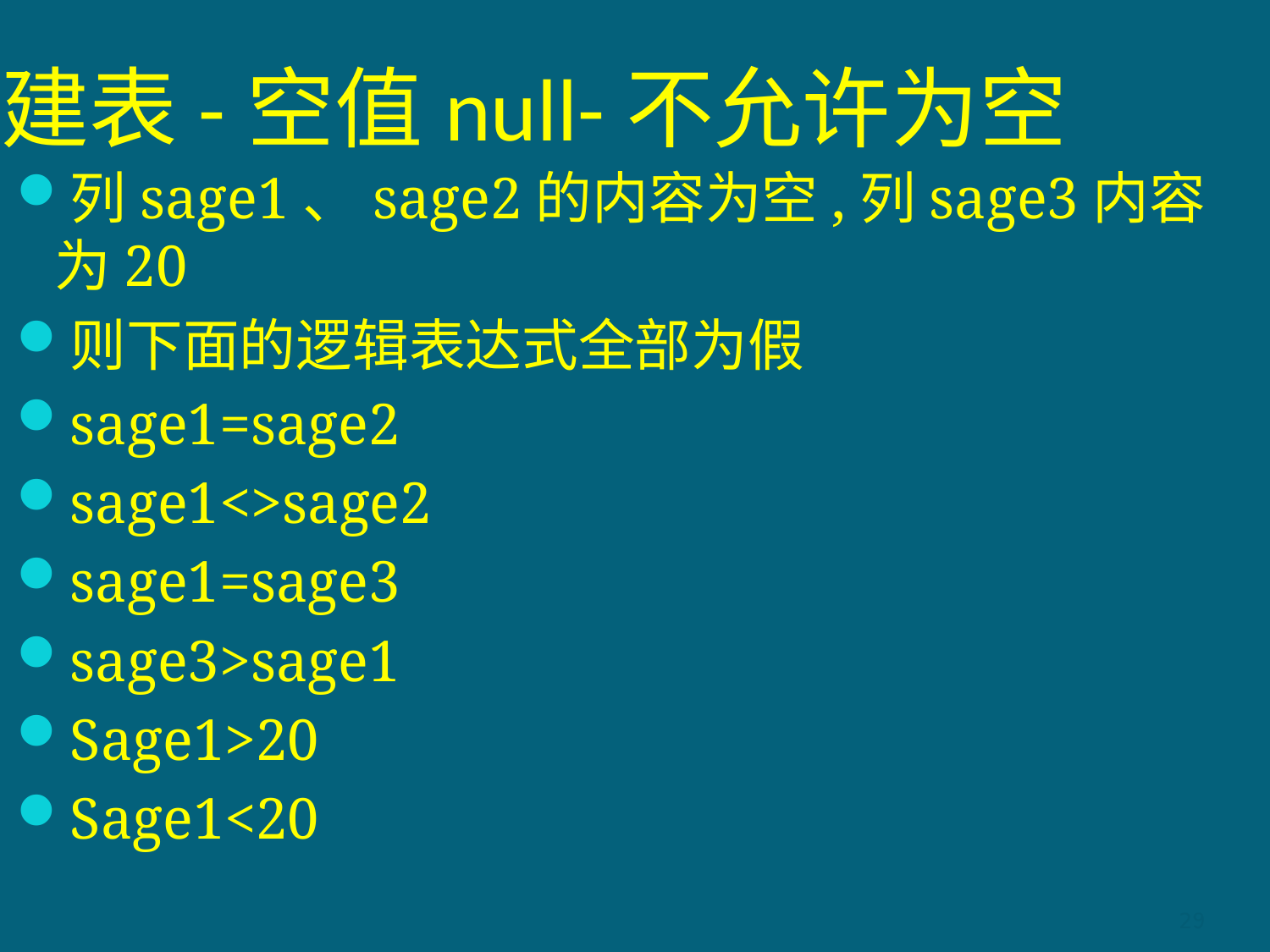

# 建表-空值null-不允许为空
列sage1、sage2的内容为空,列sage3内容为20
则下面的逻辑表达式全部为假
sage1=sage2
sage1<>sage2
sage1=sage3
sage3>sage1
Sage1>20
Sage1<20
29